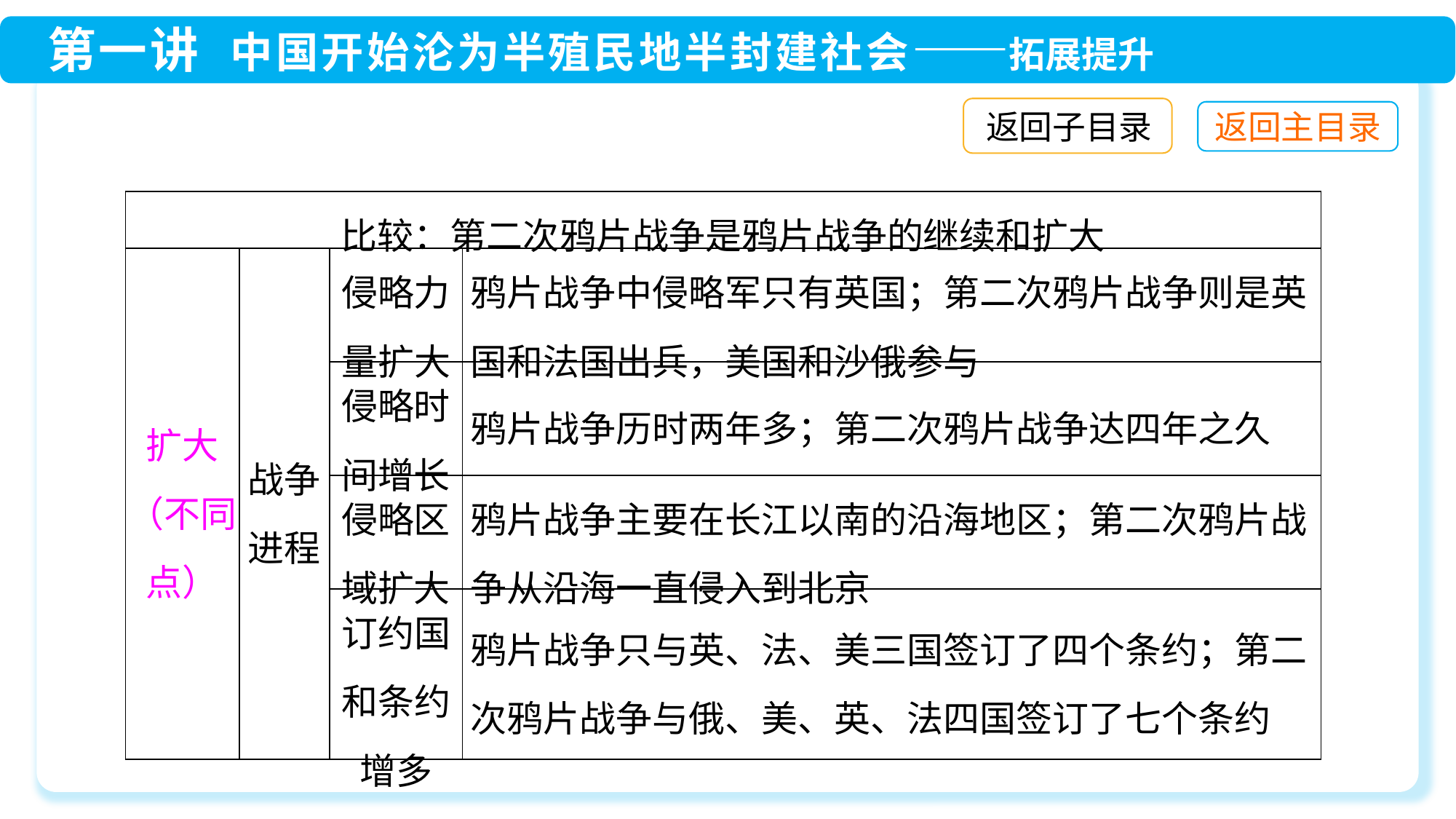

返回子目录
| 比较：第二次鸦片战争是鸦片战争的继续和扩大 |  |  |  |
| --- | --- | --- | --- |
| 扩大（不同点） | 战争进程 | 侵略力量扩大 | 鸦片战争中侵略军只有英国；第二次鸦片战争则是英国和法国出兵，美国和沙俄参与 |
|  |  | 侵略时间增长 | 鸦片战争历时两年多；第二次鸦片战争达四年之久 |
|  |  | 侵略区域扩大 | 鸦片战争主要在长江以南的沿海地区；第二次鸦片战争从沿海一直侵入到北京 |
|  |  | 订约国和条约增多 | 鸦片战争只与英、法、美三国签订了四个条约；第二次鸦片战争与俄、美、英、法四国签订了七个条约 |